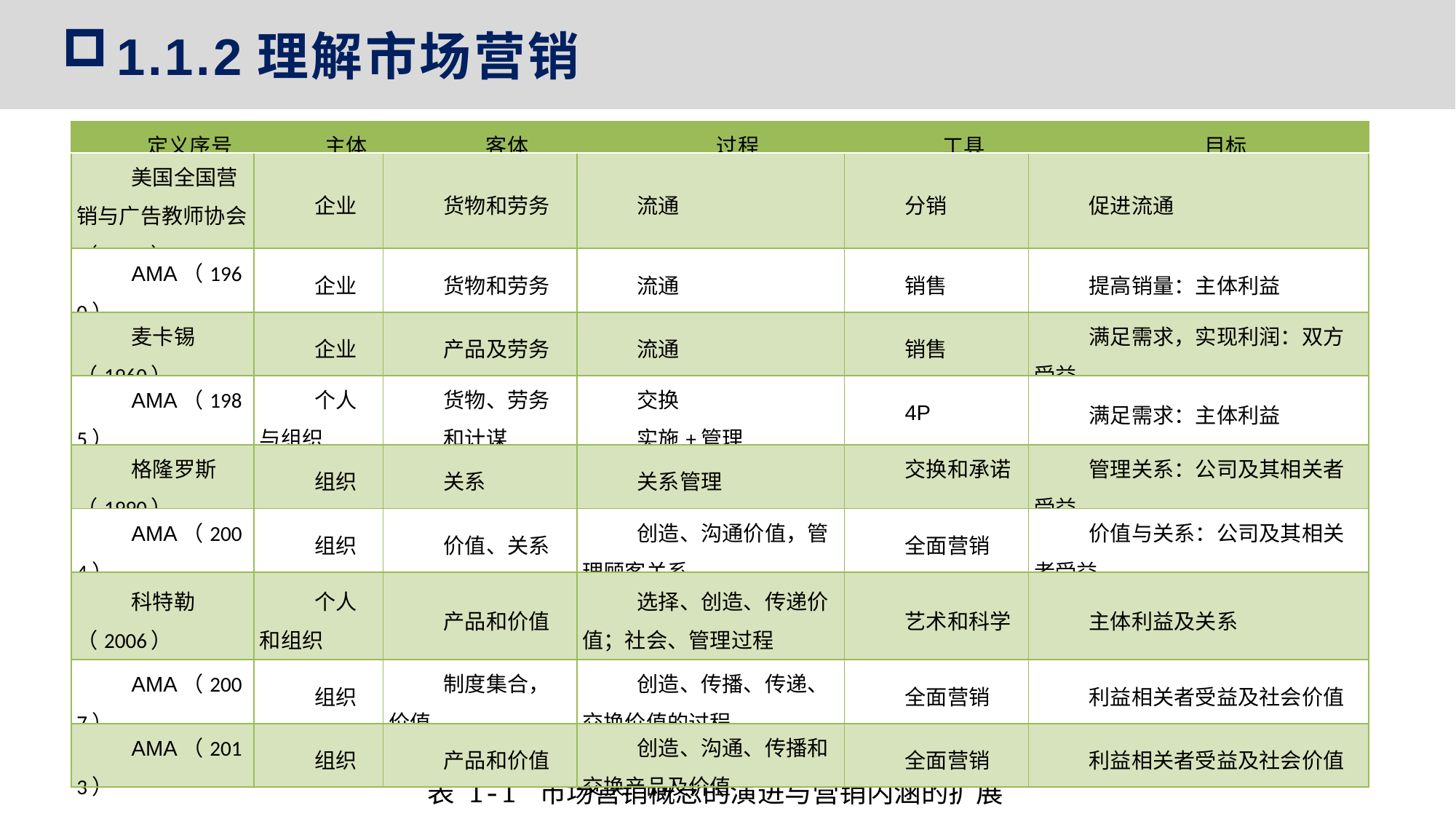

1.1.2理解市场营销
| 定义序号 | 主体 | 客体 | 过程 | 工具 | 目标 |
| --- | --- | --- | --- | --- | --- |
| 美国全国营销与广告教师协会（1935） | 企业 | 货物和劳务 | 流通 | 分销 | 促进流通 |
| AMA（1960） | 企业 | 货物和劳务 | 流通 | 销售 | 提高销量：主体利益 |
| 麦卡锡（1960） | 企业 | 产品及劳务 | 流通 | 销售 | 满足需求，实现利润：双方受益 |
| AMA（1985） | 个人与组织 | 货物、劳务 和计谋 | 交换 实施+管理 | 4P | 满足需求：主体利益 |
| 格隆罗斯（1990） | 组织 | 关系 | 关系管理 | 交换和承诺 | 管理关系：公司及其相关者受益 |
| AMA（2004） | 组织 | 价值、关系 | 创造、沟通价值，管理顾客关系 | 全面营销 | 价值与关系：公司及其相关者受益 |
| 科特勒（2006） | 个人和组织 | 产品和价值 | 选择、创造、传递价值；社会、管理过程 | 艺术和科学 | 主体利益及关系 |
| AMA（2007） | 组织 | 制度集合，价值 | 创造、传播、传递、交换价值的过程 | 全面营销 | 利益相关者受益及社会价值 |
| AMA（2013） | 组织 | 产品和价值 | 创造、沟通、传播和交换产品及价值 | 全面营销 | 利益相关者受益及社会价值 |

表 1-1 市场营销概念的演进与营销内涵的扩展